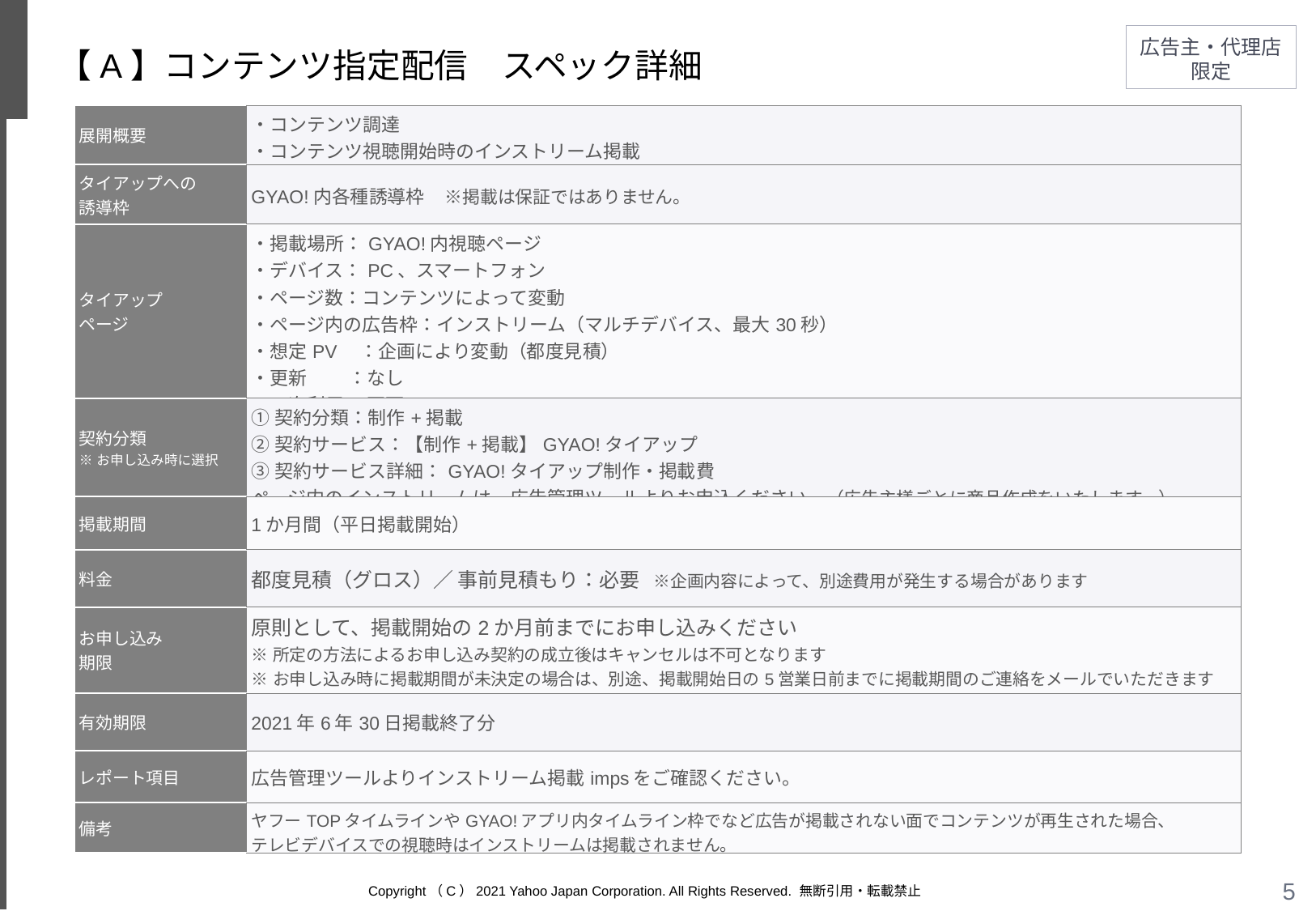

# 【A】コンテンツ指定配信　スペック詳細
| 展開概要 | ・コンテンツ調達 ・コンテンツ視聴開始時のインストリーム掲載 |
| --- | --- |
| タイアップへの 誘導枠 | GYAO!内各種誘導枠　※掲載は保証ではありません。 |
| タイアップ ページ | ・掲載場所：GYAO!内視聴ページ ・デバイス：PC、スマートフォン ・ページ数：コンテンツによって変動 ・ページ内の広告枠：インストリーム（マルチデバイス、最大30秒） ・想定PV　：企画により変動（都度見積） ・更新　　 ：なし ・二次利用 ：不可 |
| 契約分類 ※お申し込み時に選択 | ①契約分類：制作+掲載 ②契約サービス：【制作+掲載】GYAO!タイアップ ③契約サービス詳細：GYAO!タイアップ制作・掲載費 ページ内のインストリームは、広告管理ツールよりお申込ください。（広告主様ごとに商品作成をいたします。） |
| 掲載期間 | 1か月間（平日掲載開始） |
| 料金 | 都度見積（グロス）／ 事前見積もり：必要 ※企画内容によって、別途費用が発生する場合があります |
| お申し込み 期限 | 原則として、掲載開始の2か月前までにお申し込みください ※所定の方法によるお申し込み契約の成立後はキャンセルは不可となります ※お申し込み時に掲載期間が未決定の場合は、別途、掲載開始日の5営業日前までに掲載期間のご連絡をメールでいただきます |
| 有効期限 | 2021年6年30日掲載終了分 |
| レポート項目 | 広告管理ツールよりインストリーム掲載impsをご確認ください。 |
| 備考 | ヤフーTOPタイムラインやGYAO!アプリ内タイムライン枠でなど広告が掲載されない面でコンテンツが再生された場合、 テレビデバイスでの視聴時はインストリームは掲載されません。 |
★
Copyright（C）2021 Yahoo Japan Corporation. All Rights Reserved. 無断引用・転載禁止